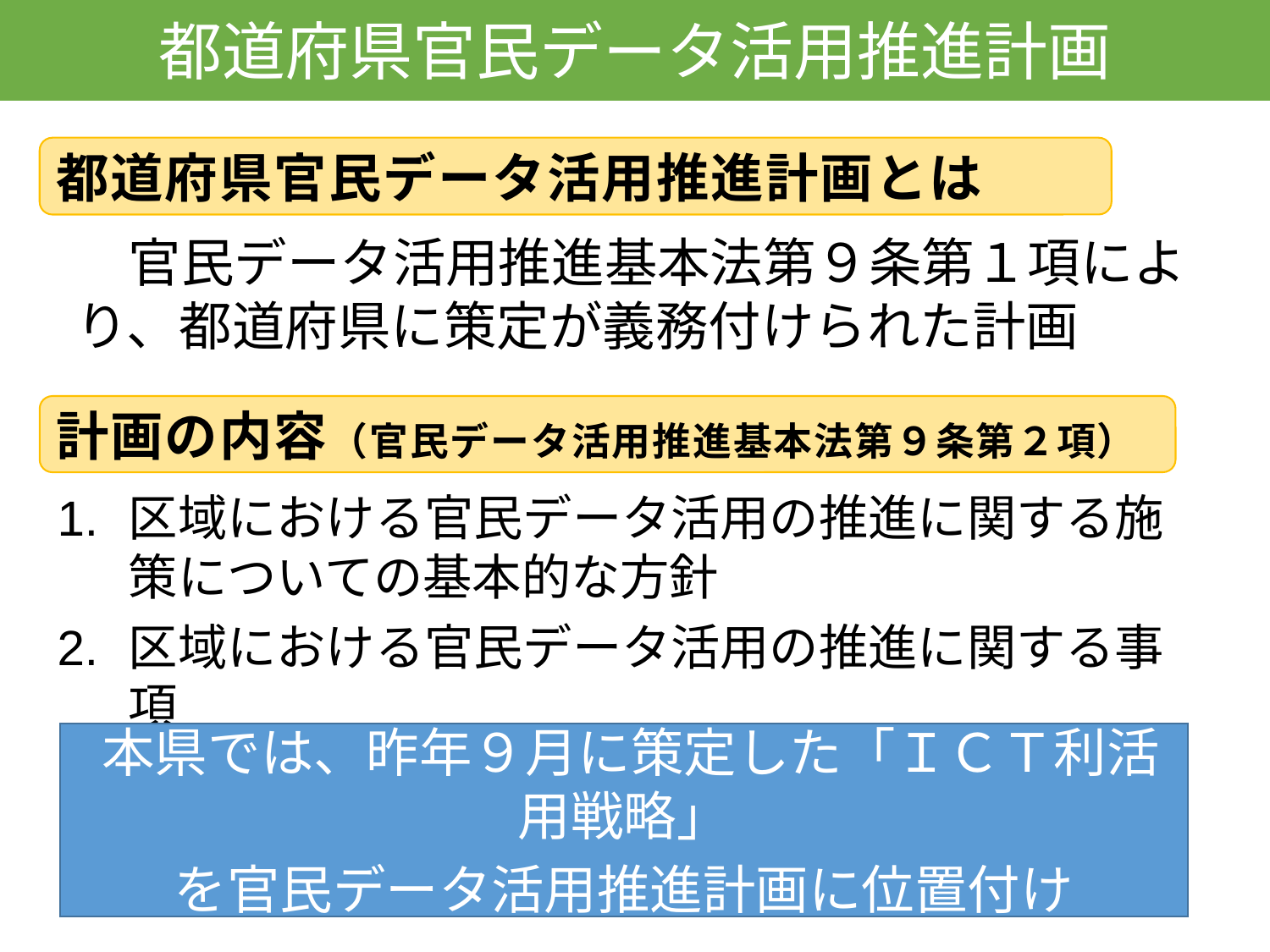

都道府県官民データ活用推進計画
都道府県官民データ活用推進計画とは
　官民データ活用推進基本法第９条第１項により、都道府県に策定が義務付けられた計画
計画の内容（官民データ活用推進基本法第９条第２項）
区域における官民データ活用の推進に関する施策についての基本的な方針
区域における官民データ活用の推進に関する事項
 本県では、昨年９月に策定した「ＩＣＴ利活用戦略」
を官民データ活用推進計画に位置付け